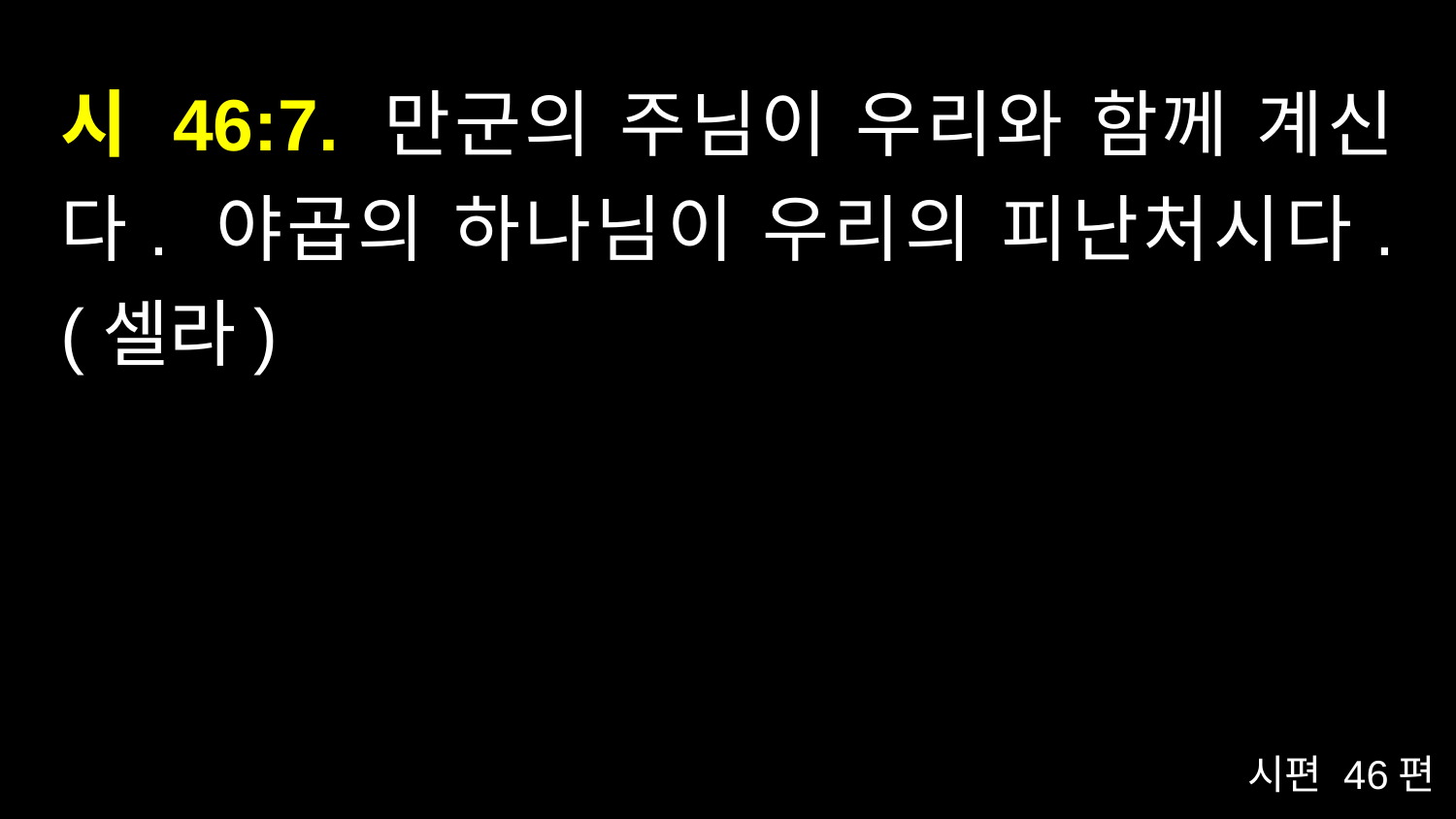

# 시 46:7. 만군의 주님이 우리와 함께 계신다. 야곱의 하나님이 우리의 피난처시다. (셀라)
시편 46편